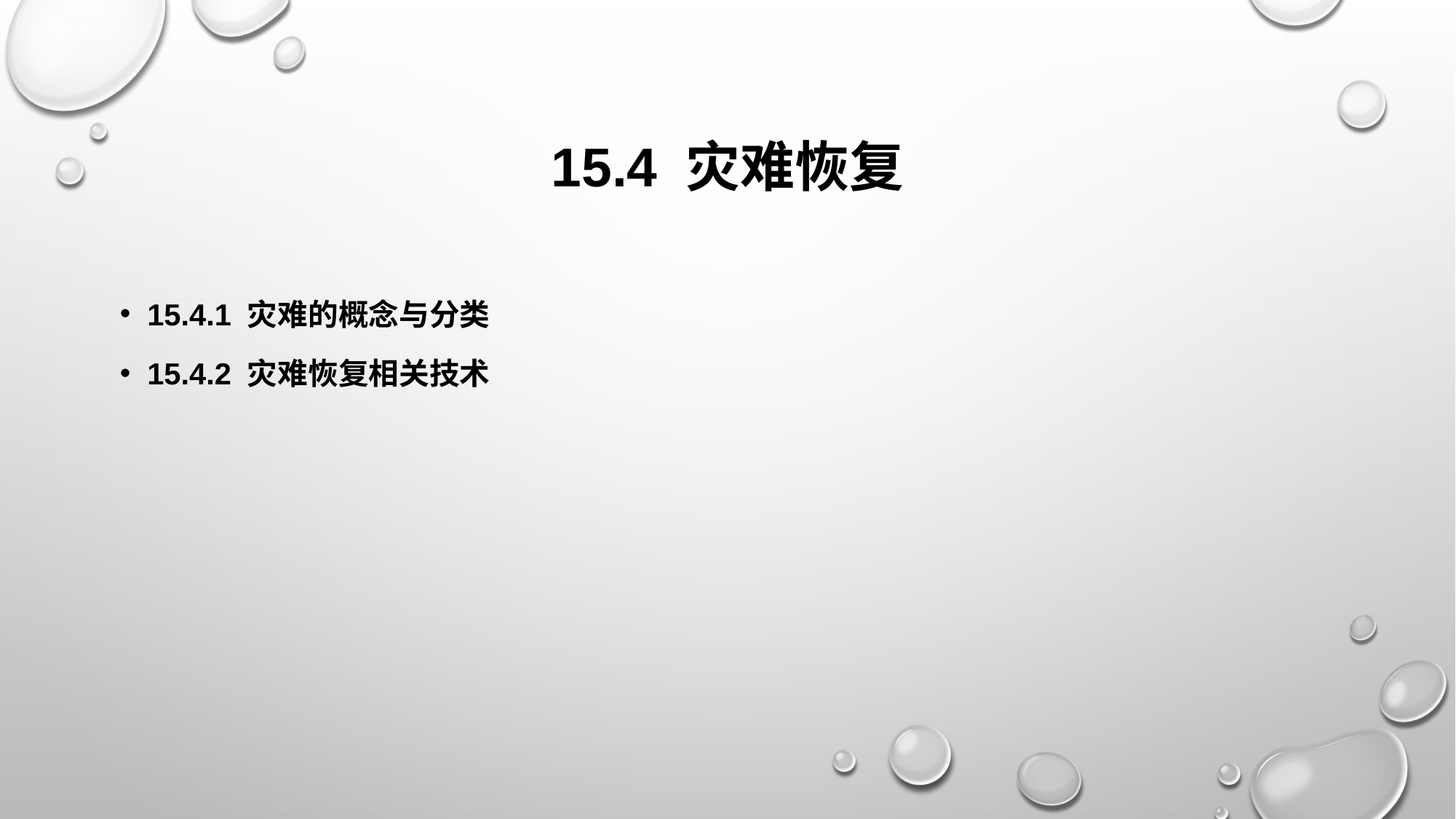

# 15.4 灾难恢复
15.4.1 灾难的概念与分类
15.4.2 灾难恢复相关技术